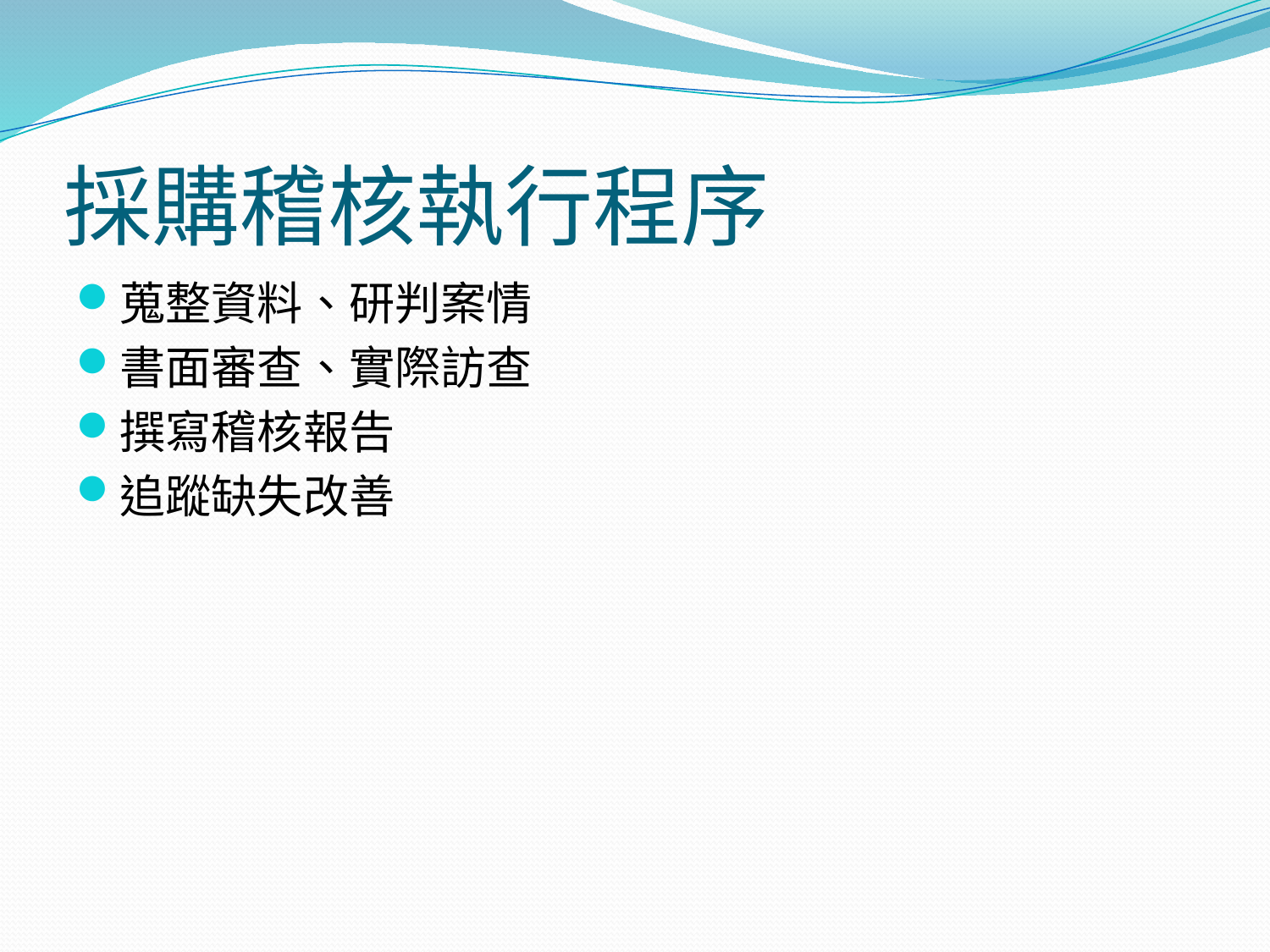

# 採購稽核執行程序
蒐整資料、研判案情
書面審查、實際訪查
撰寫稽核報告
追蹤缺失改善